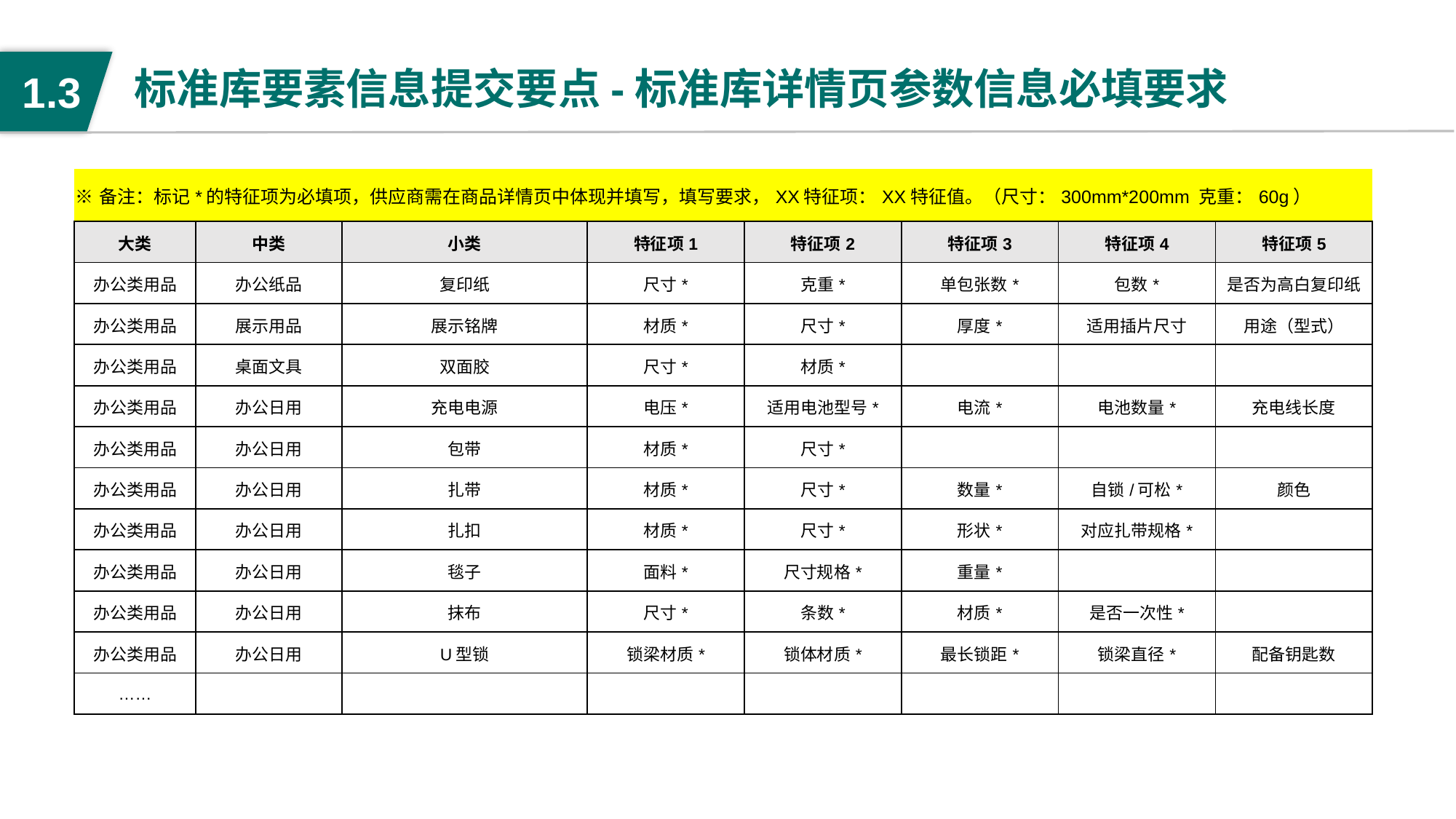

标准库要素信息提交要点-标准库详情页参数信息必填要求
1.3
| ※备注：标记\*的特征项为必填项，供应商需在商品详情页中体现并填写，填写要求，XX特征项：XX特征值。（尺寸：300mm\*200mm 克重：60g） |  |  |  |  |  |  |  |
| --- | --- | --- | --- | --- | --- | --- | --- |
| 大类 | 中类 | 小类 | 特征项1 | 特征项2 | 特征项3 | 特征项4 | 特征项5 |
| 办公类用品 | 办公纸品 | 复印纸 | 尺寸\* | 克重\* | 单包张数\* | 包数\* | 是否为高白复印纸 |
| 办公类用品 | 展示用品 | 展示铭牌 | 材质\* | 尺寸\* | 厚度\* | 适用插片尺寸 | 用途（型式） |
| 办公类用品 | 桌面文具 | 双面胶 | 尺寸\* | 材质\* |  |  |  |
| 办公类用品 | 办公日用 | 充电电源 | 电压\* | 适用电池型号\* | 电流\* | 电池数量\* | 充电线长度 |
| 办公类用品 | 办公日用 | 包带 | 材质\* | 尺寸\* |  |  |  |
| 办公类用品 | 办公日用 | 扎带 | 材质\* | 尺寸\* | 数量\* | 自锁/可松\* | 颜色 |
| 办公类用品 | 办公日用 | 扎扣 | 材质\* | 尺寸\* | 形状\* | 对应扎带规格\* |  |
| 办公类用品 | 办公日用 | 毯子 | 面料\* | 尺寸规格\* | 重量\* |  |  |
| 办公类用品 | 办公日用 | 抹布 | 尺寸\* | 条数\* | 材质\* | 是否一次性\* |  |
| 办公类用品 | 办公日用 | U型锁 | 锁梁材质\* | 锁体材质\* | 最长锁距\* | 锁梁直径\* | 配备钥匙数 |
| …… |  |  |  |  |  |  |  |